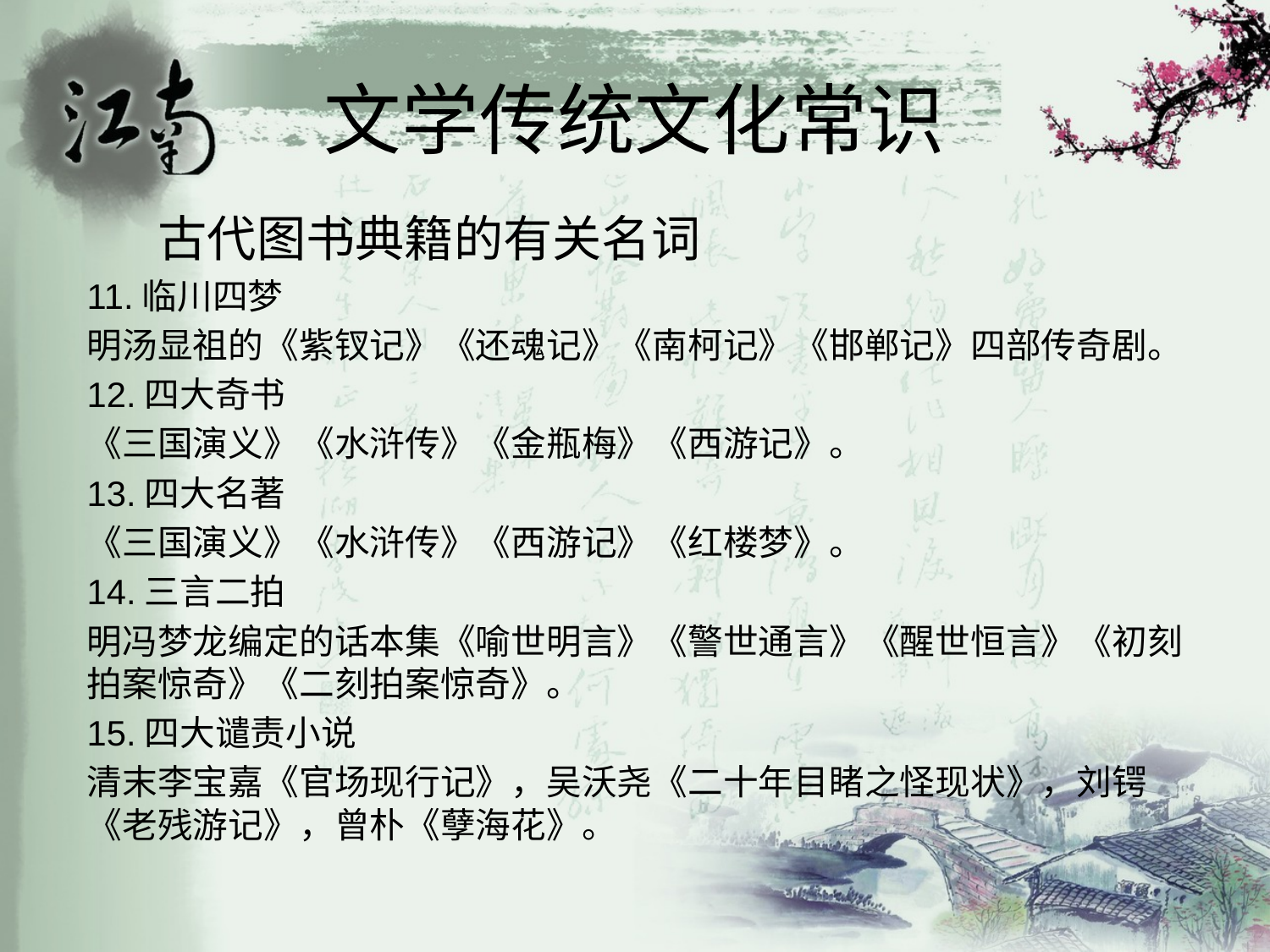

# 文学传统文化常识
        古代图书典籍的有关名词
11.临川四梦
明汤显祖的《紫钗记》《还魂记》《南柯记》《邯郸记》四部传奇剧。
12.四大奇书
《三国演义》《水浒传》《金瓶梅》《西游记》。
13.四大名著
《三国演义》《水浒传》《西游记》《红楼梦》。
14.三言二拍
明冯梦龙编定的话本集《喻世明言》《警世通言》《醒世恒言》《初刻拍案惊奇》《二刻拍案惊奇》。
15.四大谴责小说
清末李宝嘉《官场现行记》，吴沃尧《二十年目睹之怪现状》，刘锷《老残游记》，曾朴《孽海花》。